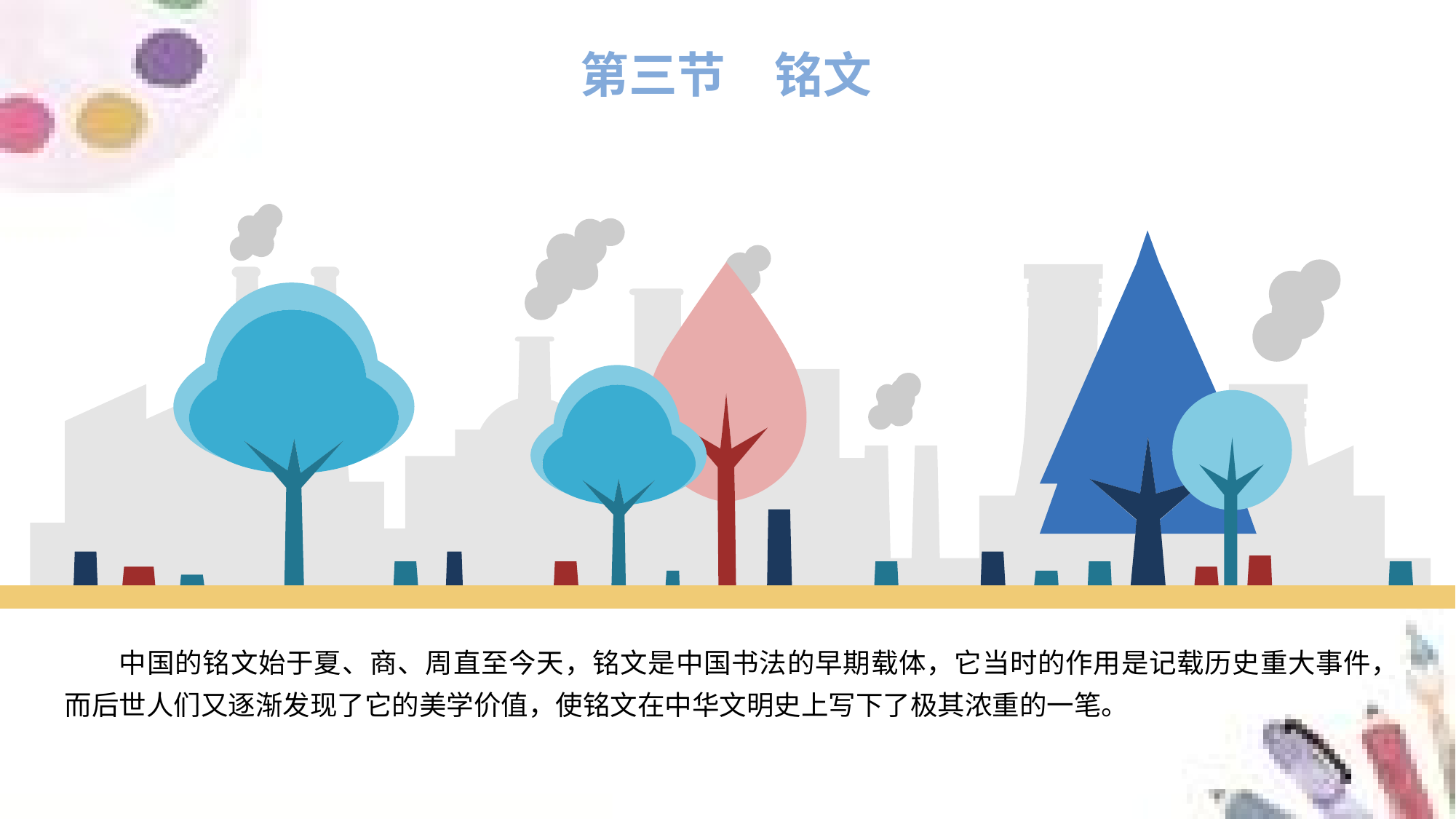

第三节　铭文

中国的铭文始于夏、商、周直至今天，铭文是中国书法的早期载体，它当时的作用是记载历史重大事件，而后世人们又逐渐发现了它的美学价值，使铭文在中华文明史上写下了极其浓重的一笔。